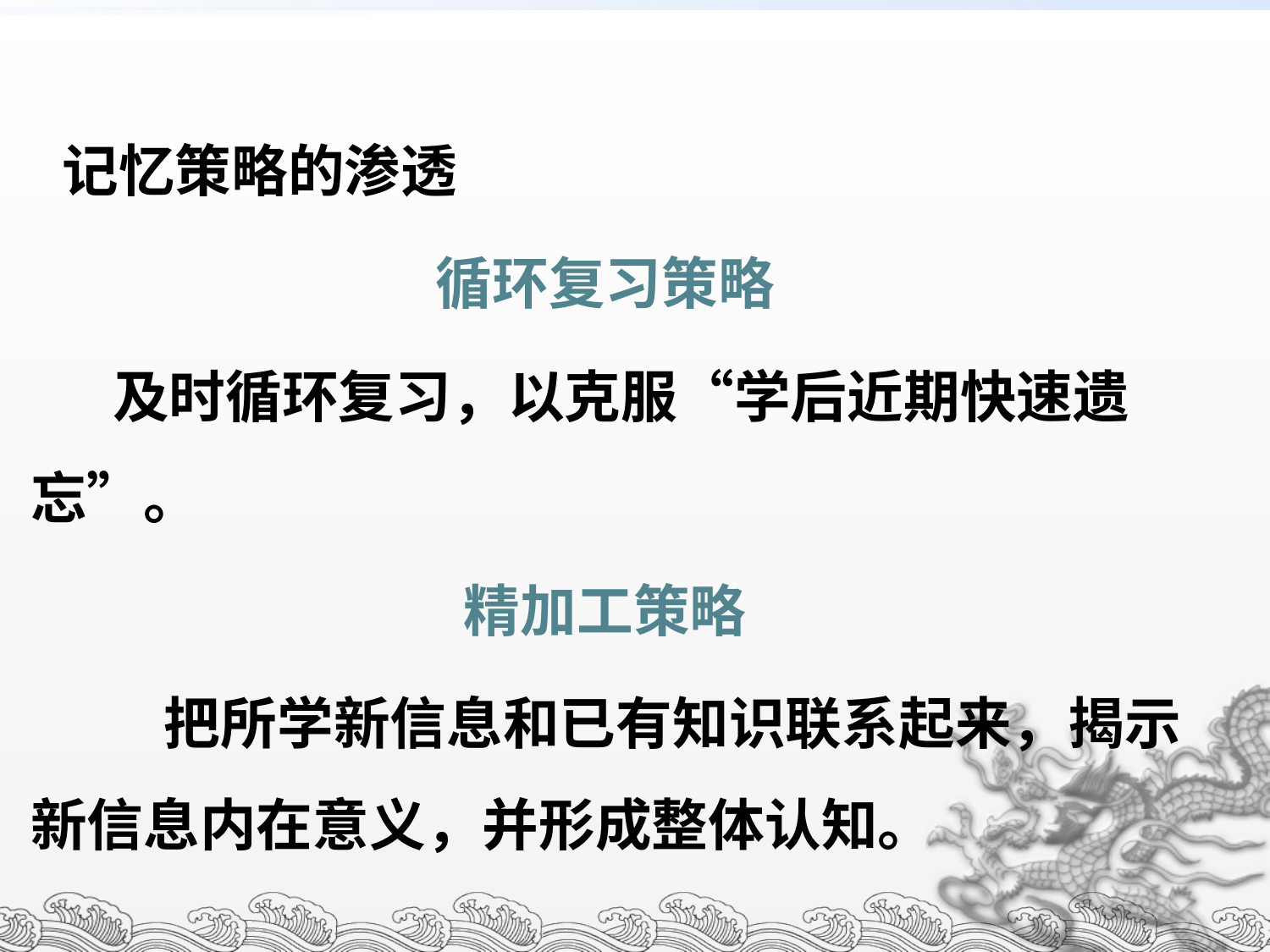

记忆策略的渗透
循环复习策略
         及时循环复习，以克服“学后近期快速遗忘”。
精加工策略
             把所学新信息和已有知识联系起来，揭示新信息内在意义，并形成整体认知。